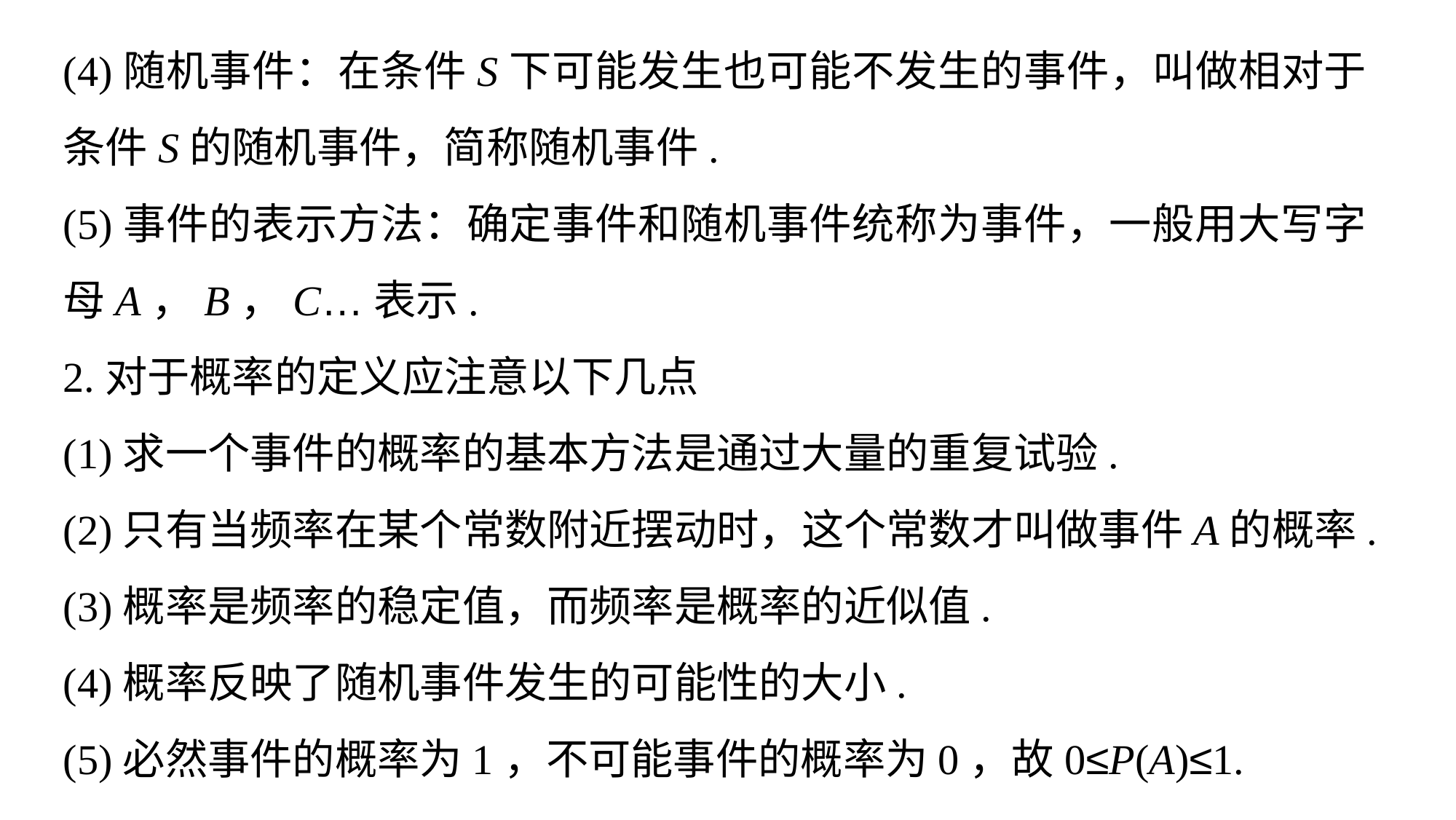

(4)随机事件：在条件S下可能发生也可能不发生的事件，叫做相对于条件S的随机事件，简称随机事件.
(5)事件的表示方法：确定事件和随机事件统称为事件，一般用大写字母A，B，C…表示.
2.对于概率的定义应注意以下几点
(1)求一个事件的概率的基本方法是通过大量的重复试验.
(2)只有当频率在某个常数附近摆动时，这个常数才叫做事件A的概率.
(3)概率是频率的稳定值，而频率是概率的近似值.
(4)概率反映了随机事件发生的可能性的大小.
(5)必然事件的概率为1，不可能事件的概率为0，故0≤P(A)≤1.